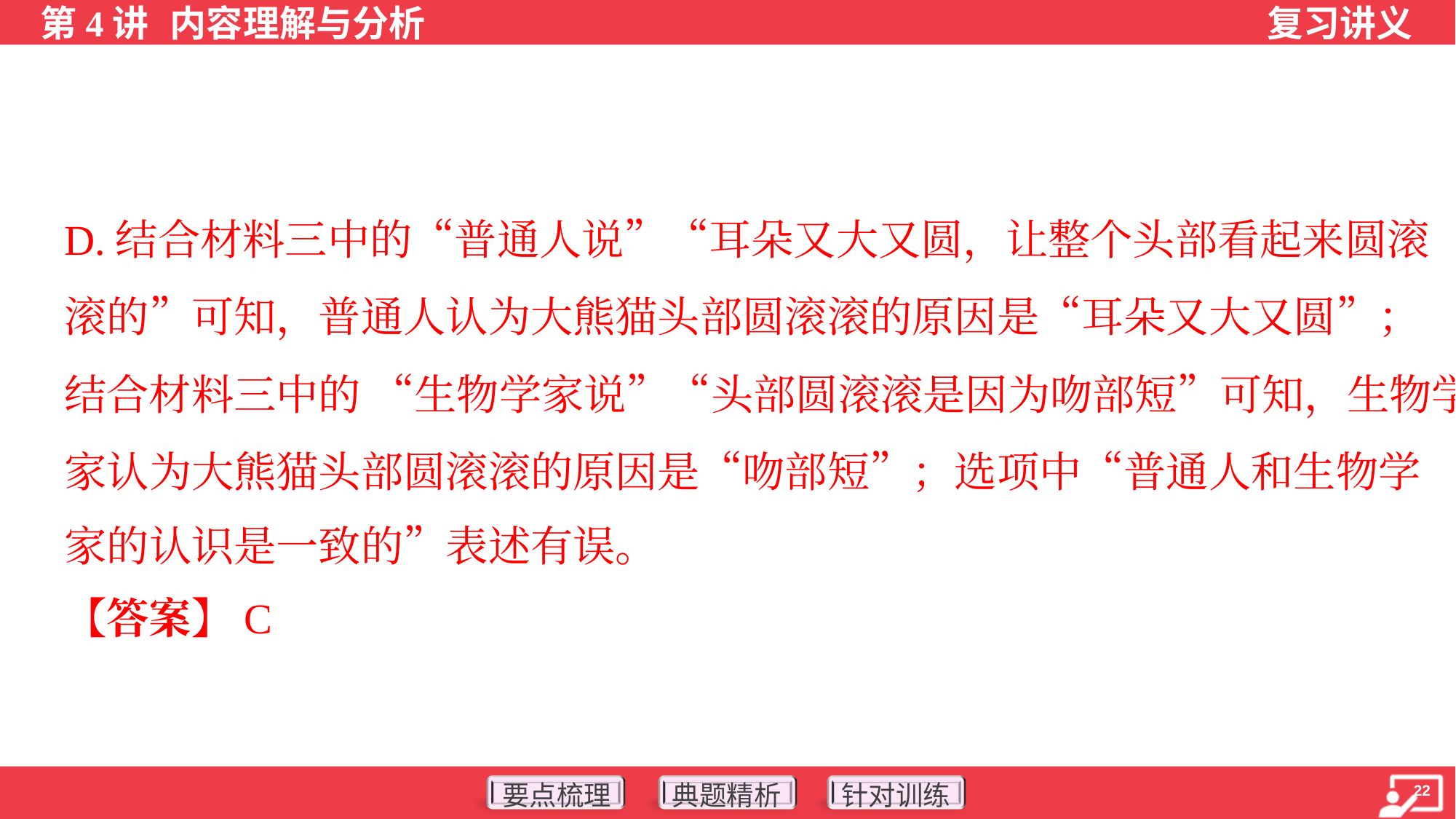

D.结合材料三中的“普通人说”“耳朵又大又圆，让整个头部看起来圆滚
滚的”可知，普通人认为大熊猫头部圆滚滚的原因是“耳朵又大又圆”；
结合材料三中的 “生物学家说”“头部圆滚滚是因为吻部短”可知，生物学
家认为大熊猫头部圆滚滚的原因是“吻部短”；选项中“普通人和生物学
家的认识是一致的”表述有误。
【答案】C